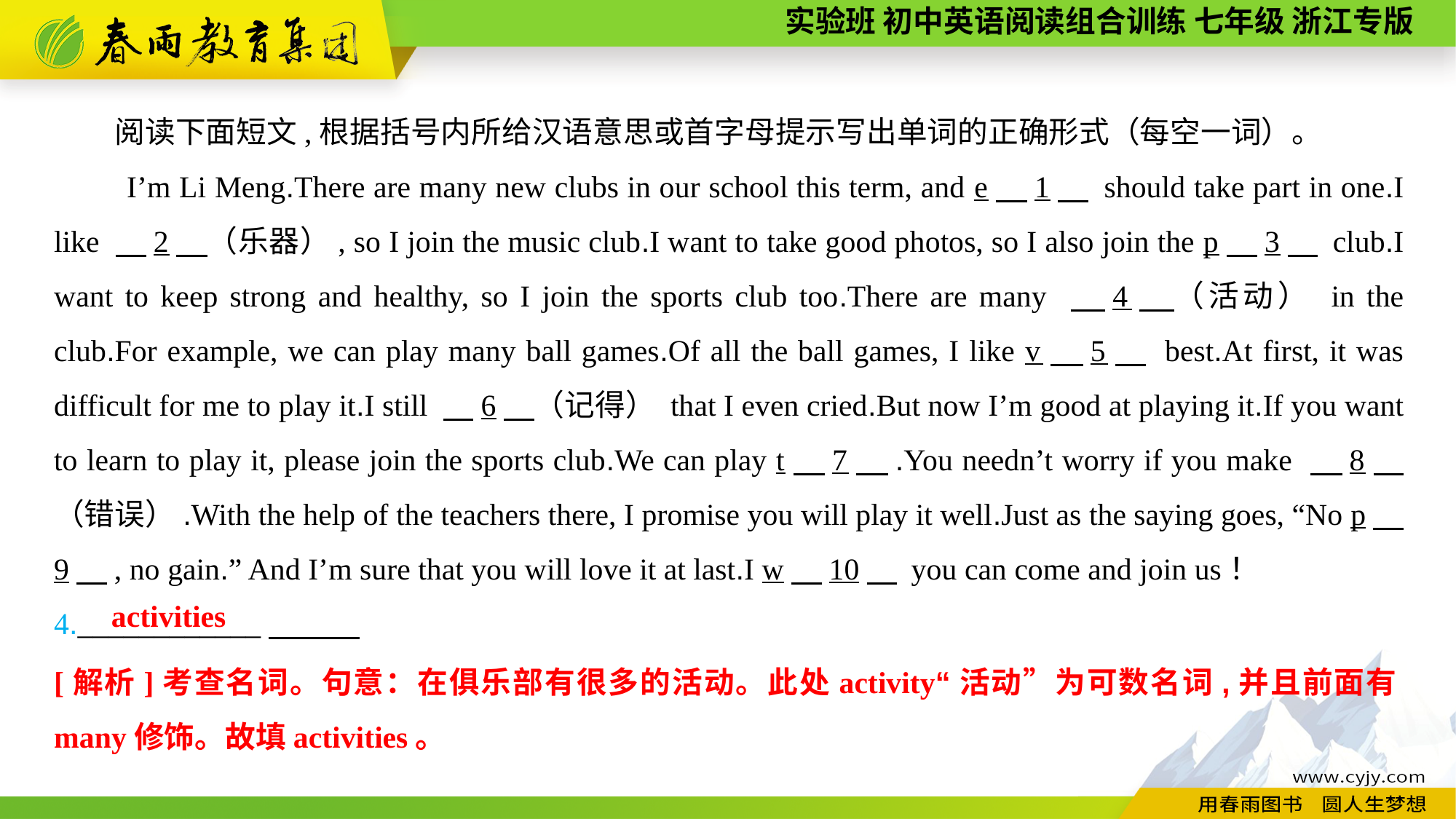

阅读下面短文,根据括号内所给汉语意思或首字母提示写出单词的正确形式（每空一词）。
I’m Li Meng.There are many new clubs in our school this term, and e　1　 should take part in one.I like 　2　（乐器）, so I join the music club.I want to take good photos, so I also join the p　3　 club.I want to keep strong and healthy, so I join the sports club too.There are many 　4　（活动） in the club.For example, we can play many ball games.Of all the ball games, I like v　5　 best.At first, it was difficult for me to play it.I still 　6　（记得） that I even cried.But now I’m good at playing it.If you want to learn to play it, please join the sports club.We can play t　7　.You needn’t worry if you make 　8　（错误）.With the help of the teachers there, I promise you will play it well.Just as the saying goes, “No p　9　, no gain.” And I’m sure that you will love it at last.I w　10　 you can come and join us！
4.____________
activities
[解析]考查名词。句意：在俱乐部有很多的活动。此处activity“活动”为可数名词,并且前面有many修饰。故填activities。